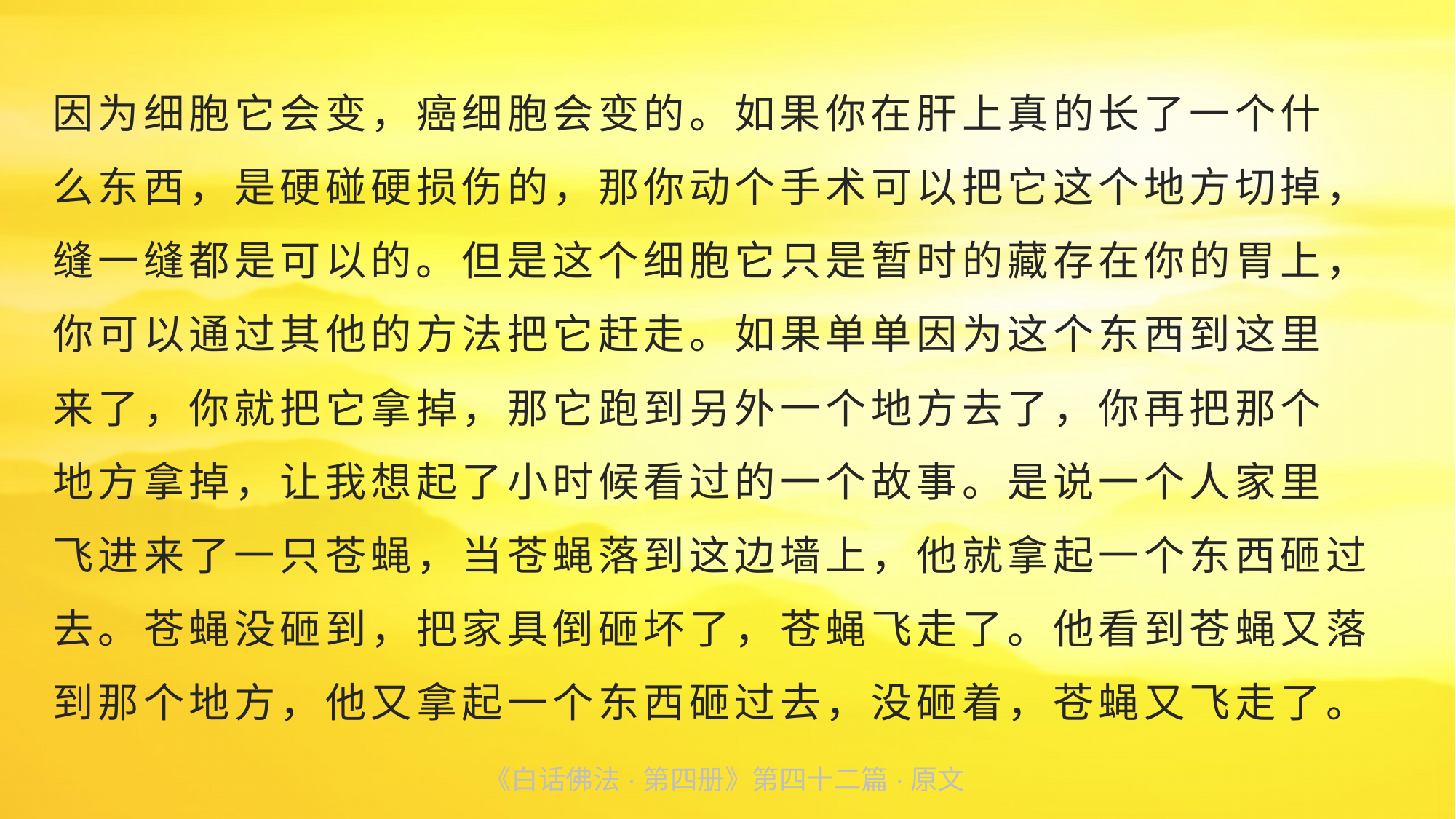

因为细胞它会变，癌细胞会变的。如果你在肝上真的长了一个什
么东西，是硬碰硬损伤的，那你动个手术可以把它这个地方切掉，缝一缝都是可以的。但是这个细胞它只是暂时的藏存在你的胃上，你可以通过其他的方法把它赶走。如果单单因为这个东西到这里
来了，你就把它拿掉，那它跑到另外一个地方去了，你再把那个
地方拿掉，让我想起了小时候看过的一个故事。是说一个人家里
飞进来了一只苍蝇，当苍蝇落到这边墙上，他就拿起一个东西砸过去。苍蝇没砸到，把家具倒砸坏了，苍蝇飞走了。他看到苍蝇又落到那个地方，他又拿起一个东西砸过去，没砸着，苍蝇又飞走了。
《白话佛法·第四册》第四十二篇·原文